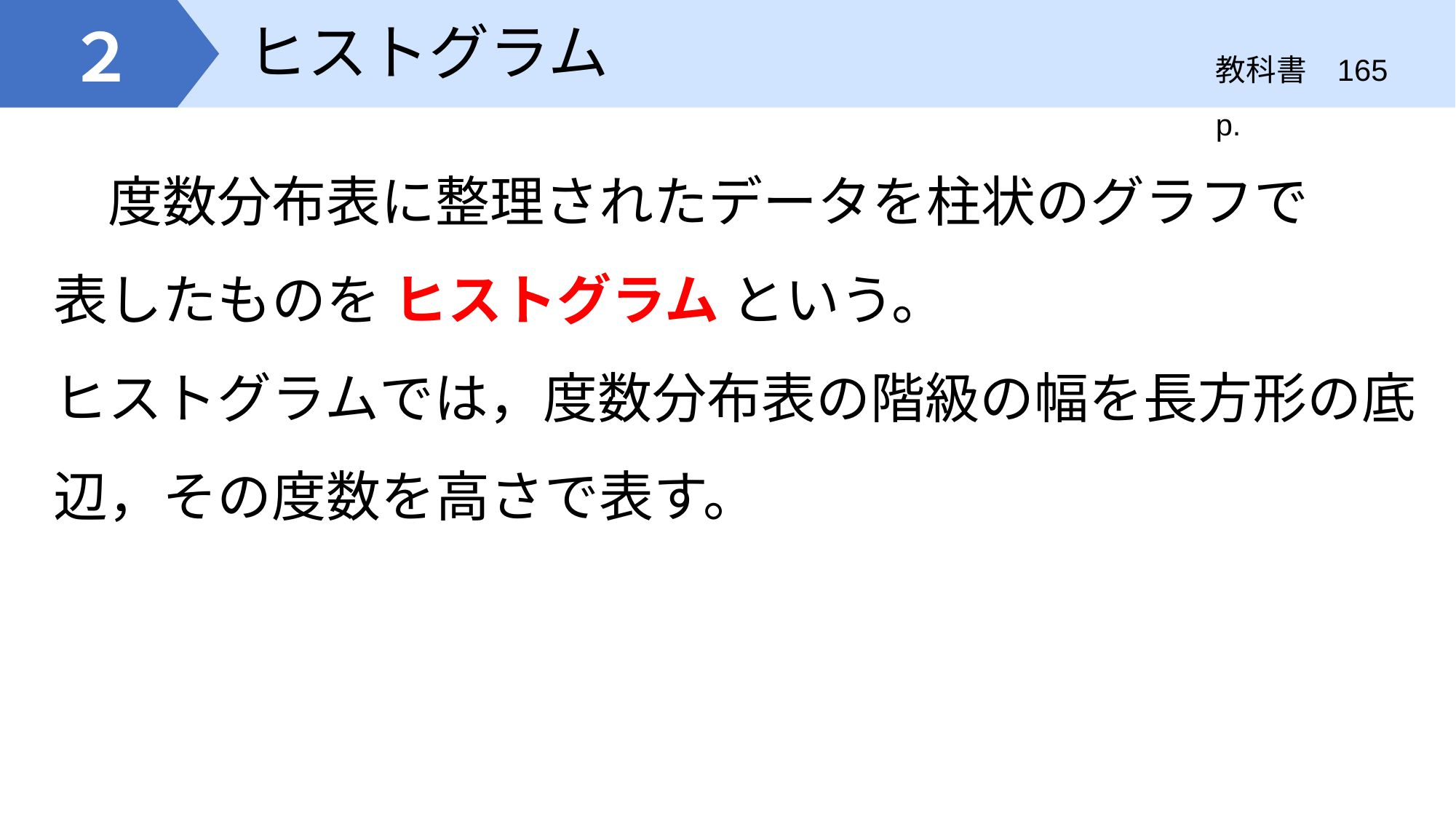

# ヒストグラム
２
165
　度数分布表に整理されたデータを柱状のグラフで
表したものを ヒストグラム という。
ヒストグラムでは，度数分布表の階級の幅を長方形の底辺，その度数を高さで表す。